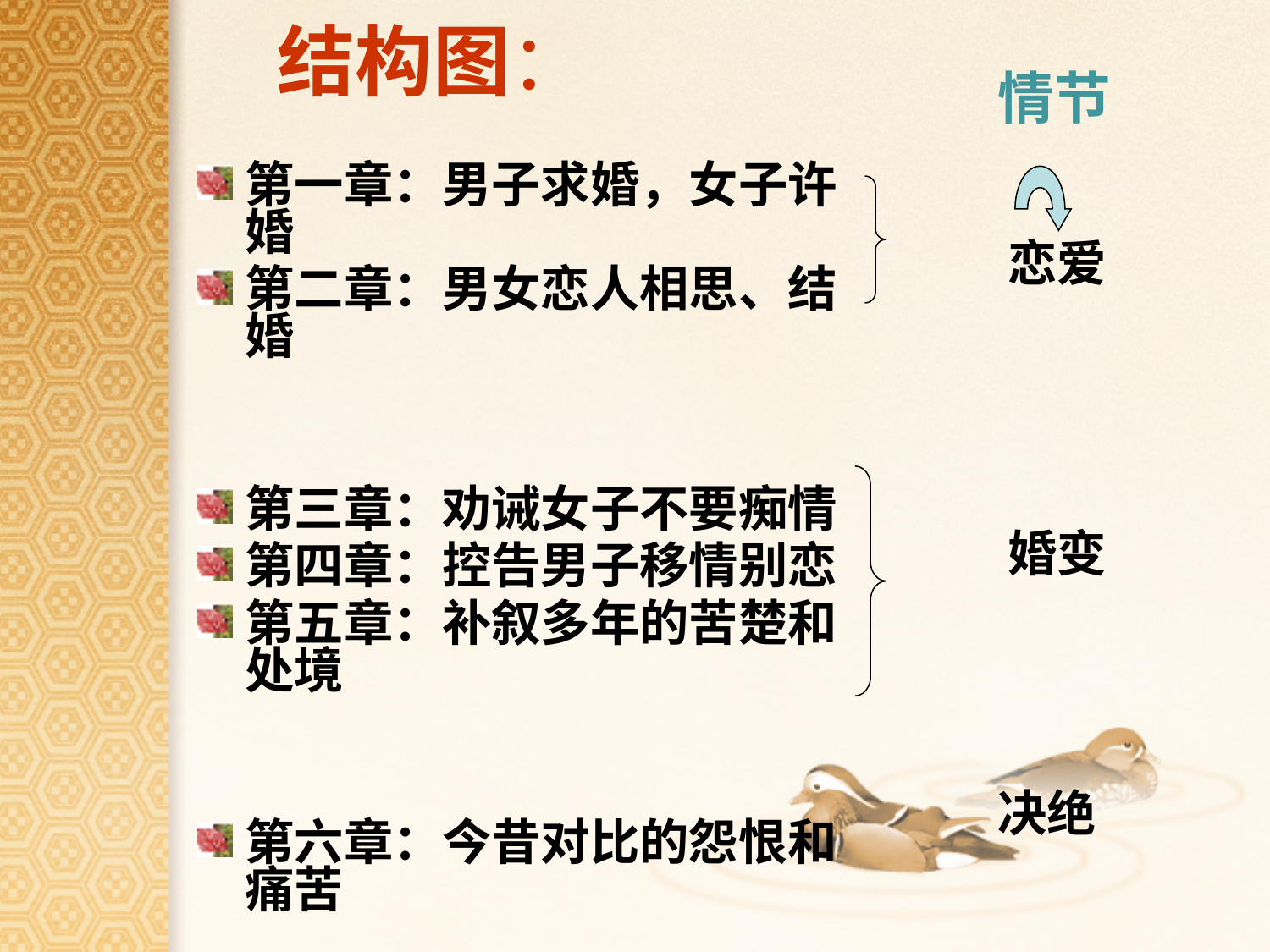

# 结构图：
情节

第一章：男子求婚，女子许婚
第二章：男女恋人相思、结婚

第三章：劝诫女子不要痴情
第四章：控告男子移情别恋
第五章：补叙多年的苦楚和处境

第六章：今昔对比的怨恨和痛苦

恋爱

婚变
决绝